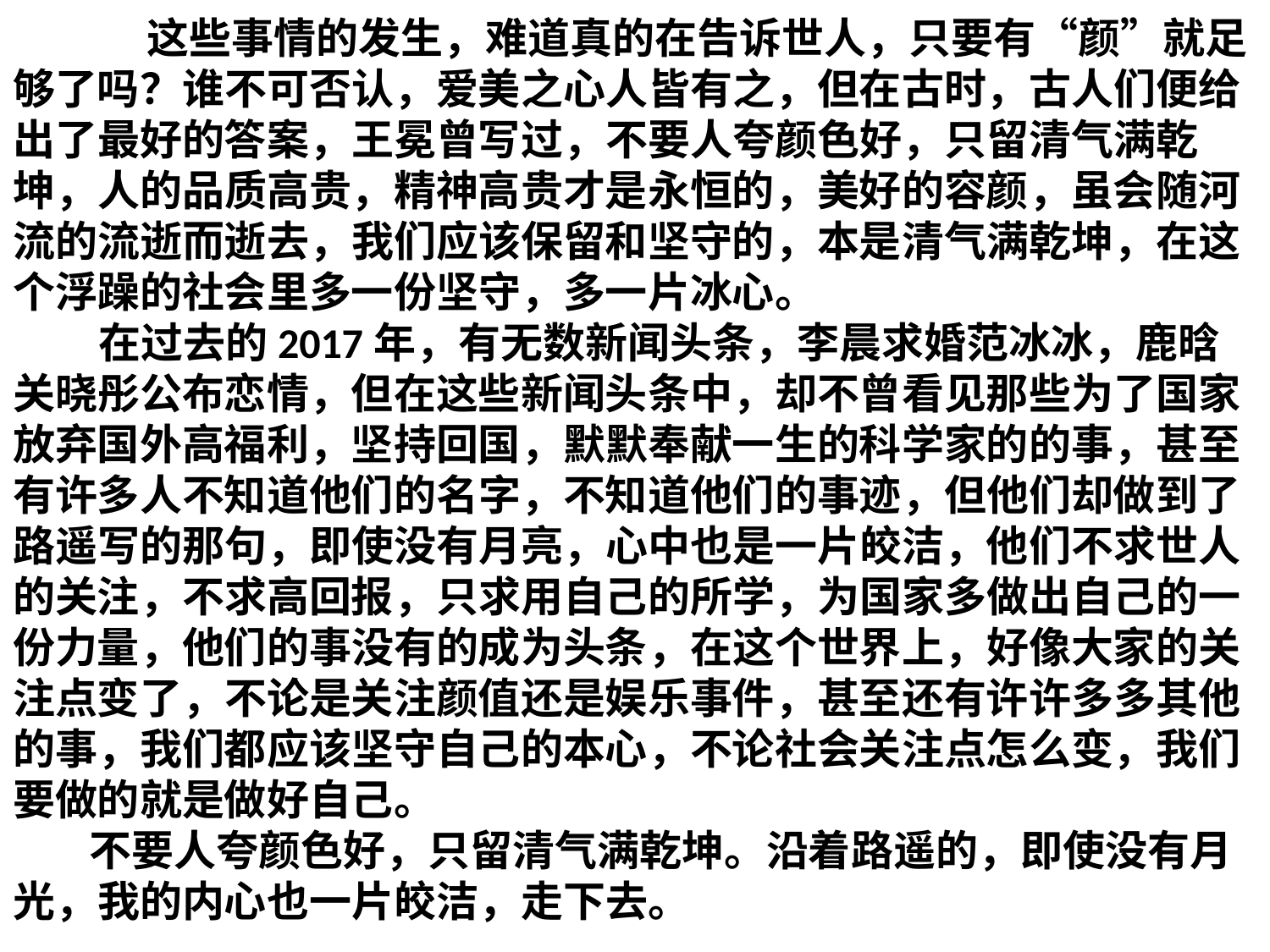

# 这些事情的发生，难道真的在告诉世人，只要有“颜”就足够了吗？谁不可否认，爱美之心人皆有之，但在古时，古人们便给出了最好的答案，王冕曾写过，不要人夸颜色好，只留清气满乾坤，人的品质高贵，精神高贵才是永恒的，美好的容颜，虽会随河流的流逝而逝去，我们应该保留和坚守的，本是清气满乾坤，在这个浮躁的社会里多一份坚守，多一片冰心。 在过去的2017年，有无数新闻头条，李晨求婚范冰冰，鹿晗关晓彤公布恋情，但在这些新闻头条中，却不曾看见那些为了国家放弃国外高福利，坚持回国，默默奉献一生的科学家的的事，甚至有许多人不知道他们的名字，不知道他们的事迹，但他们却做到了路遥写的那句，即使没有月亮，心中也是一片皎洁，他们不求世人的关注，不求高回报，只求用自己的所学，为国家多做出自己的一份力量，他们的事没有的成为头条，在这个世界上，好像大家的关注点变了，不论是关注颜值还是娱乐事件，甚至还有许许多多其他的事，我们都应该坚守自己的本心，不论社会关注点怎么变，我们要做的就是做好自己。 不要人夸颜色好，只留清气满乾坤。沿着路遥的，即使没有月光，我的内心也一片皎洁，走下去。